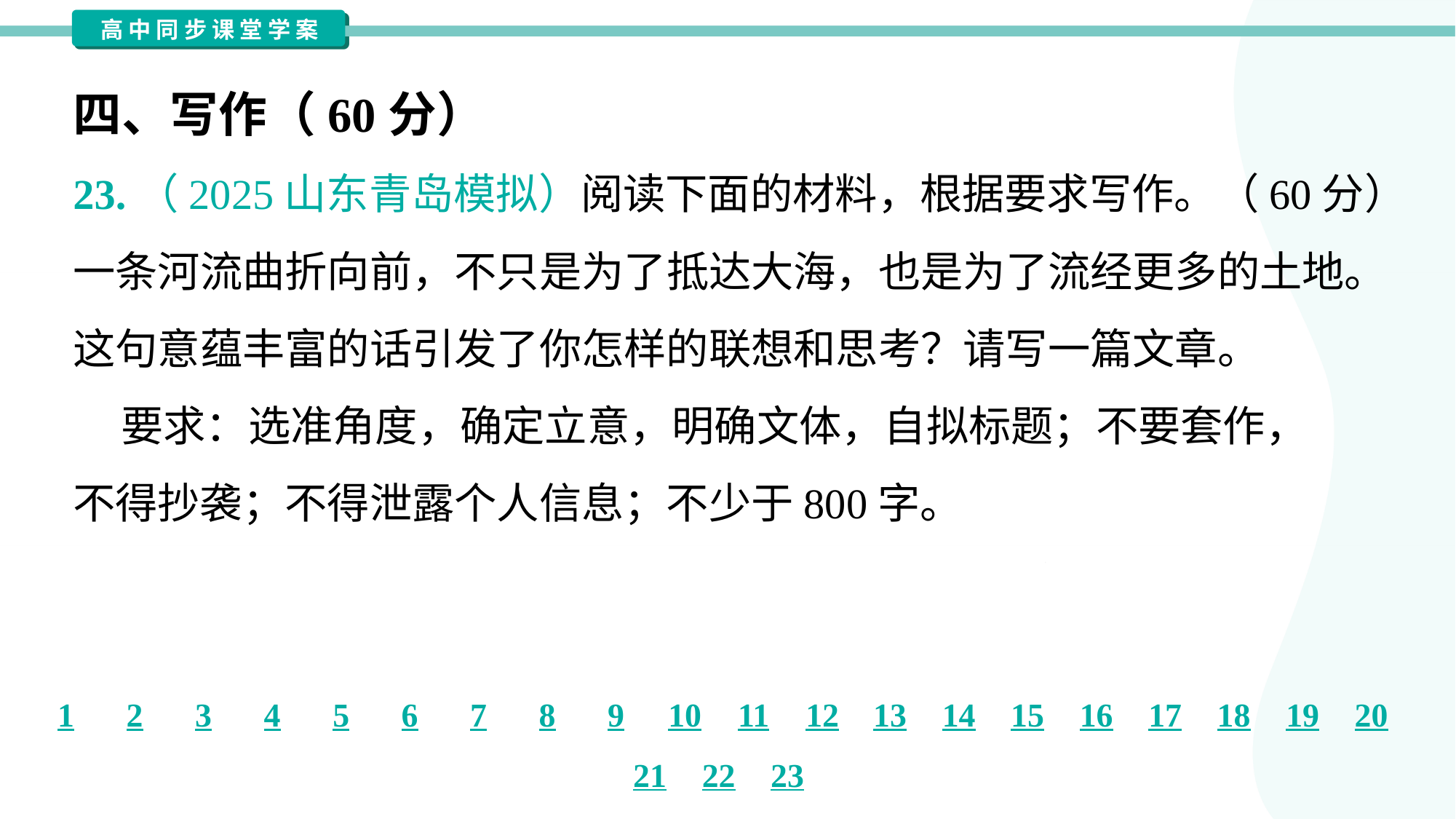

四、写作（60分）
23.（2025山东青岛模拟）阅读下面的材料，根据要求写作。（60分）
一条河流曲折向前，不只是为了抵达大海，也是为了流经更多的土地。
这句意蕴丰富的话引发了你怎样的联想和思考？请写一篇文章。
    要求：选准角度，确定立意，明确文体，自拟标题；不要套作，
不得抄袭；不得泄露个人信息；不少于800字。